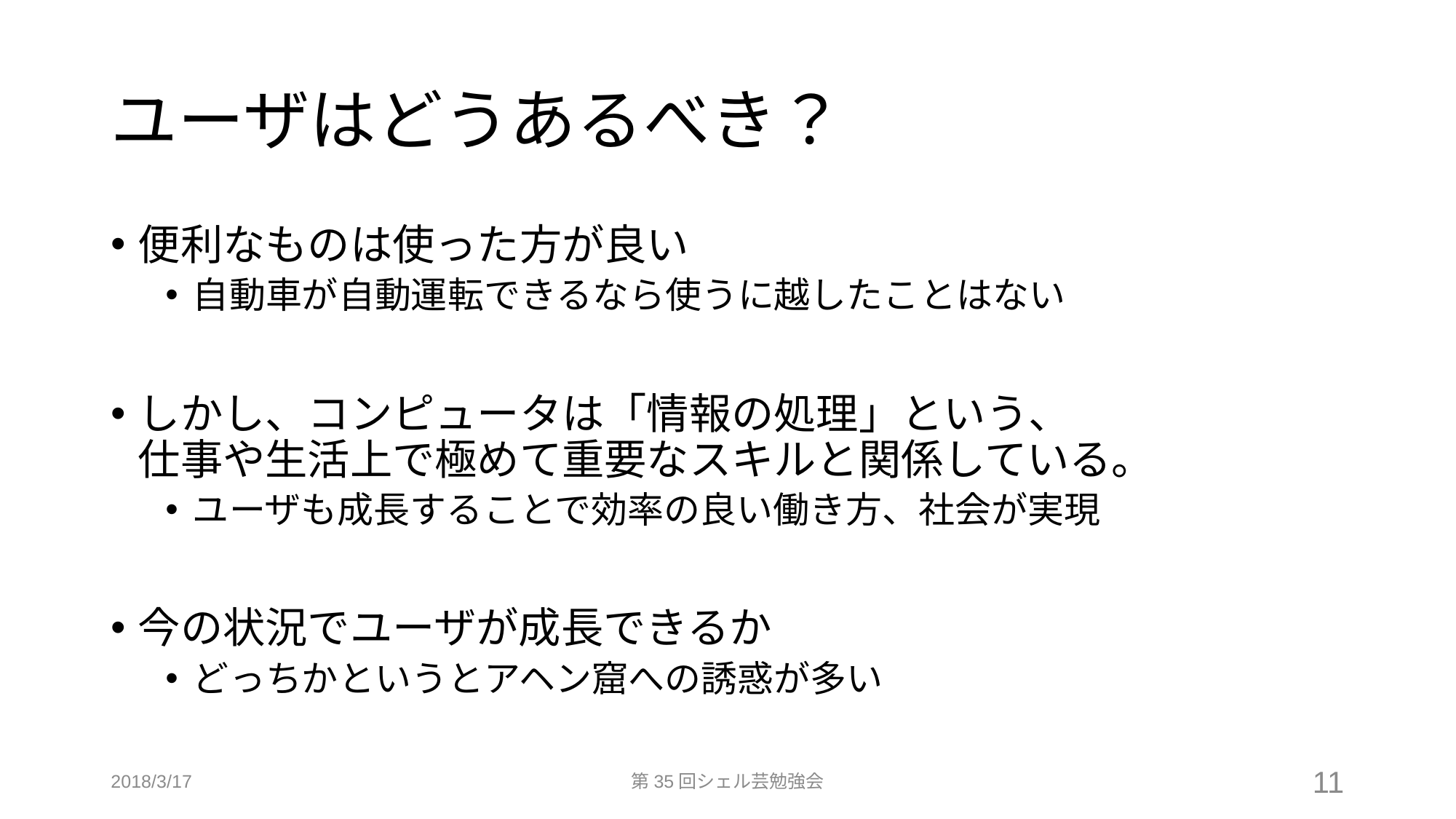

# ユーザはどうあるべき？
便利なものは使った方が良い
自動車が自動運転できるなら使うに越したことはない

しかし、コンピュータは「情報の処理」という、
仕事や生活上で極めて重要なスキルと関係している。
ユーザも成長することで効率の良い働き方、社会が実現

今の状況でユーザが成長できるか
どっちかというとアヘン窟への誘惑が多い
2018/3/17
第35回シェル芸勉強会
11